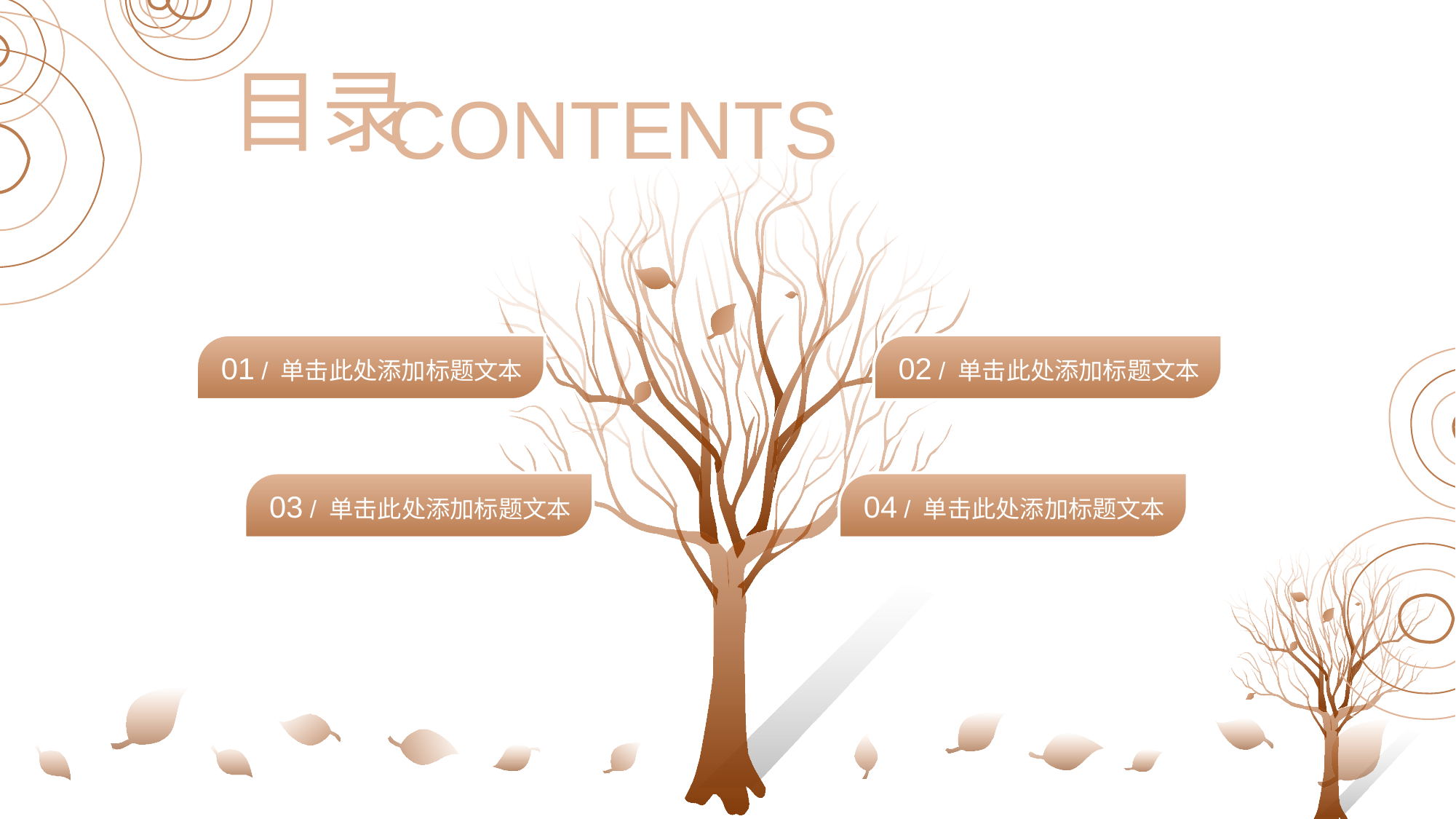

51PPT模板网   www.5 1 pptmoban.com

目录
CONTENTS

01 / 单击此处添加标题文本

02 / 单击此处添加标题文本

03 / 单击此处添加标题文本

04 / 单击此处添加标题文本